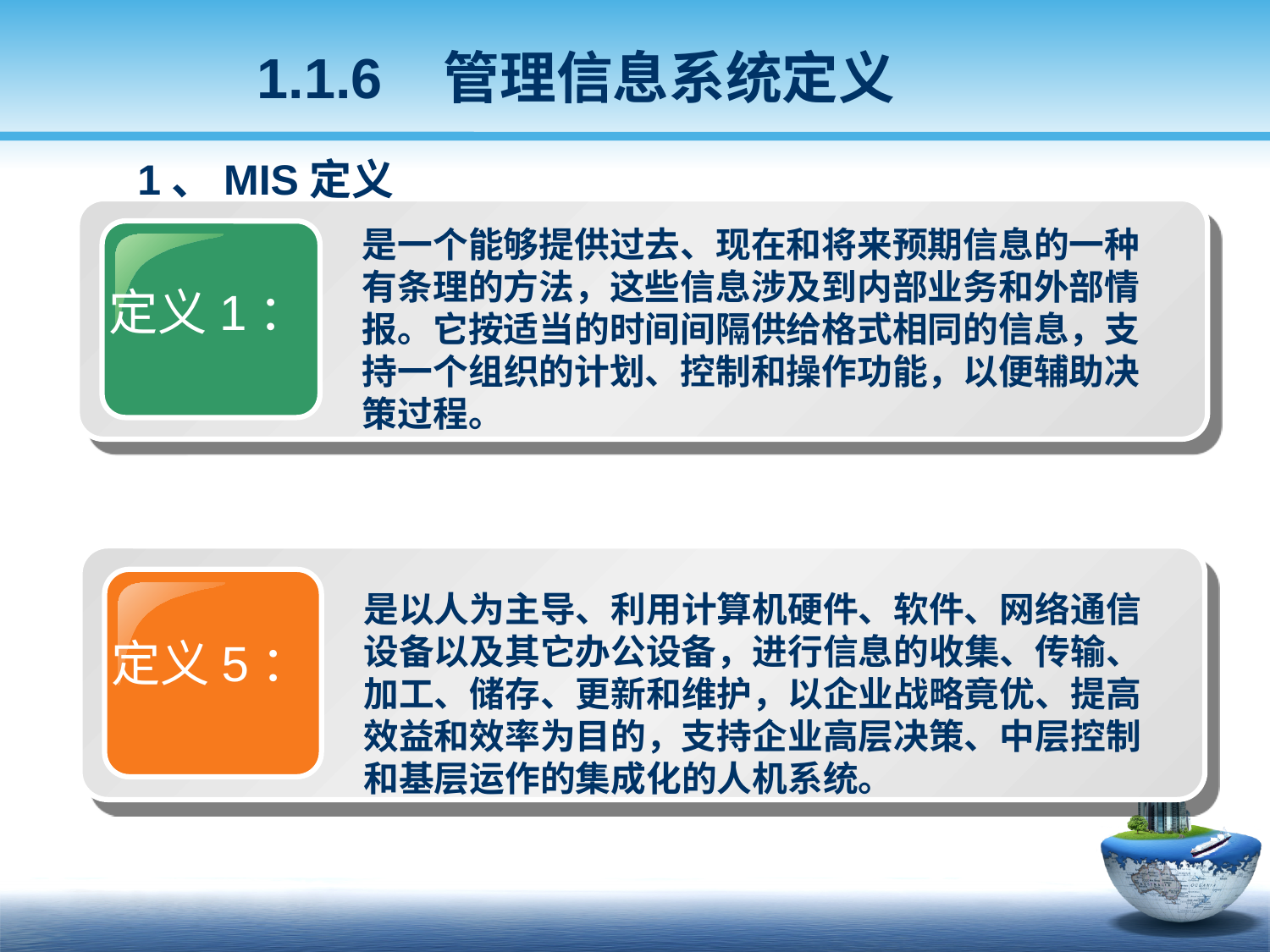

1.1.6   管理信息系统定义
1、MIS定义

是一个能够提供过去、现在和将来预期信息的一种有条理的方法，这些信息涉及到内部业务和外部情报。它按适当的时间间隔供给格式相同的信息，支持一个组织的计划、控制和操作功能，以便辅助决策过程。

定义1：

定义5：
是以人为主导、利用计算机硬件、软件、网络通信设备以及其它办公设备，进行信息的收集、传输、加工、储存、更新和维护，以企业战略竟优、提高效益和效率为目的，支持企业高层决策、中层控制和基层运作的集成化的人机系统。